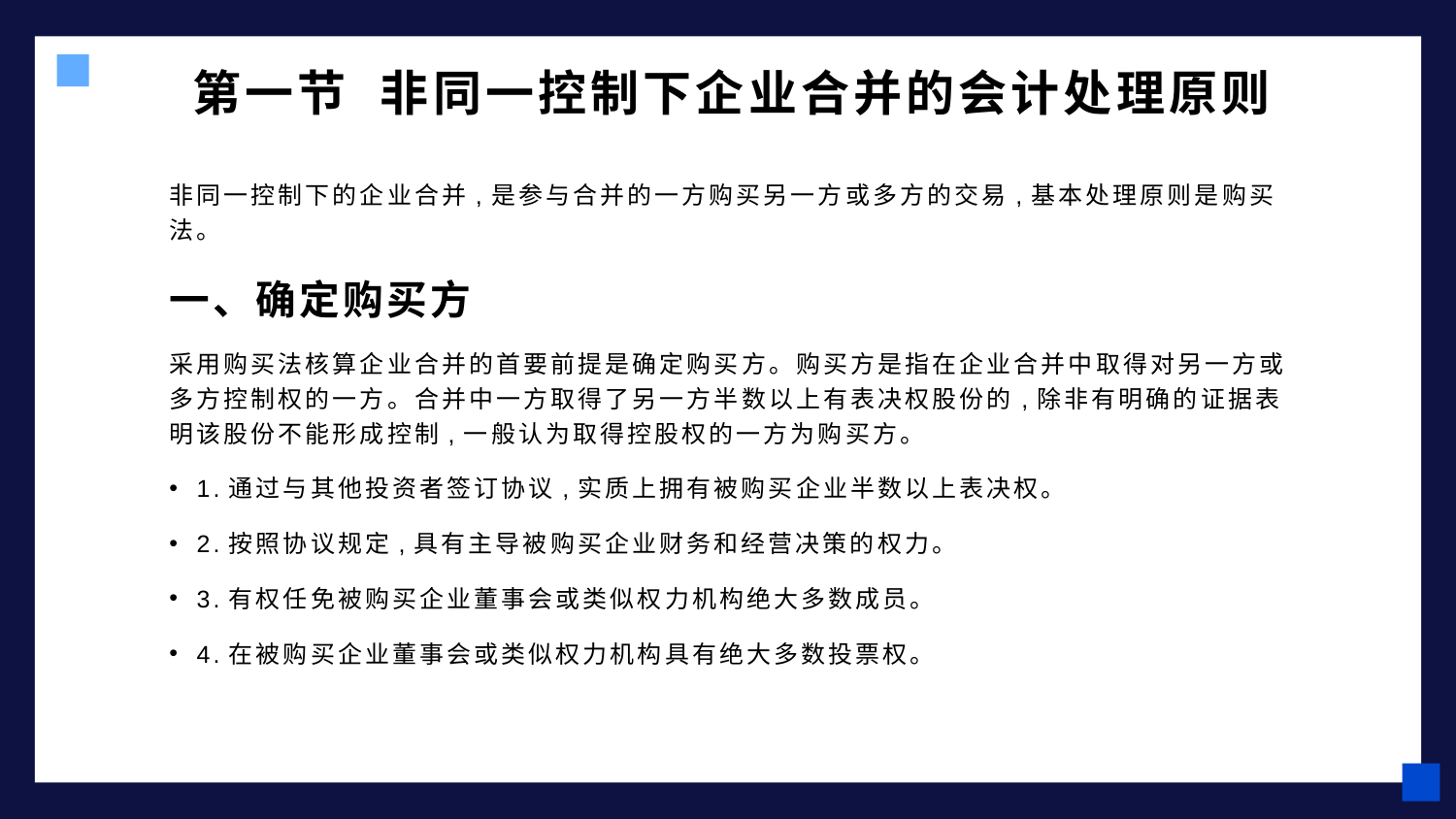

# 第一节  非同一控制下企业合并的会计处理原则
非同一控制下的企业合并,是参与合并的一方购买另一方或多方的交易,基本处理原则是购买法。
一、确定购买方
采用购买法核算企业合并的首要前提是确定购买方。购买方是指在企业合并中取得对另一方或多方控制权的一方。合并中一方取得了另一方半数以上有表决权股份的,除非有明确的证据表明该股份不能形成控制,一般认为取得控股权的一方为购买方。
1.通过与其他投资者签订协议,实质上拥有被购买企业半数以上表决权。
2.按照协议规定,具有主导被购买企业财务和经营决策的权力。
3.有权任免被购买企业董事会或类似权力机构绝大多数成员。
4.在被购买企业董事会或类似权力机构具有绝大多数投票权。